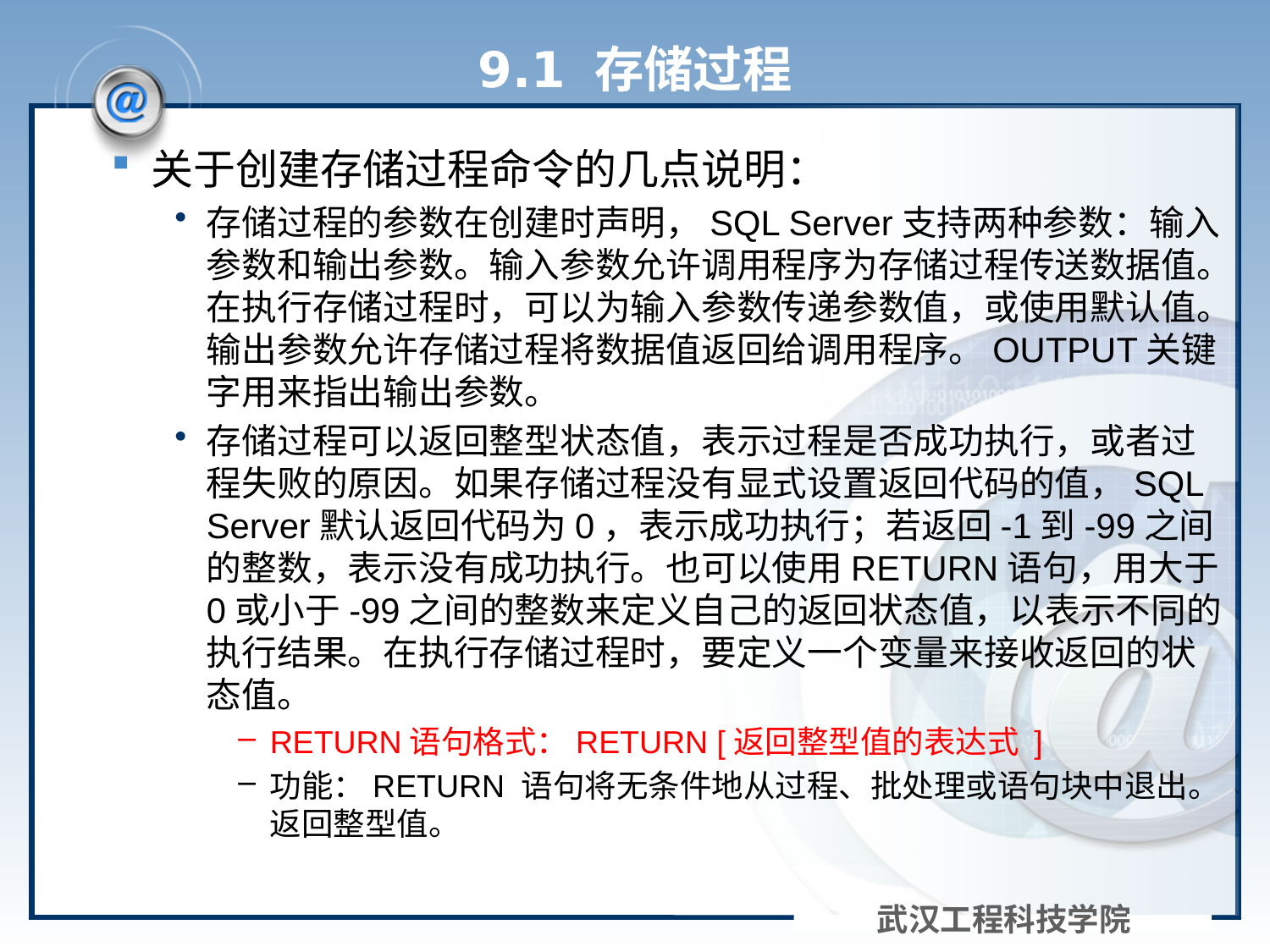

# 9.1 存储过程
关于创建存储过程命令的几点说明：
存储过程的参数在创建时声明，SQL Server支持两种参数：输入参数和输出参数。输入参数允许调用程序为存储过程传送数据值。在执行存储过程时，可以为输入参数传递参数值，或使用默认值。输出参数允许存储过程将数据值返回给调用程序。OUTPUT关键字用来指出输出参数。
存储过程可以返回整型状态值，表示过程是否成功执行，或者过程失败的原因。如果存储过程没有显式设置返回代码的值，SQL Server默认返回代码为0，表示成功执行；若返回-1到-99之间的整数，表示没有成功执行。也可以使用RETURN语句，用大于0或小于-99之间的整数来定义自己的返回状态值，以表示不同的执行结果。在执行存储过程时，要定义一个变量来接收返回的状态值。
RETURN语句格式：RETURN [返回整型值的表达式 ]
功能：RETURN 语句将无条件地从过程、批处理或语句块中退出。返回整型值。
武汉工程科技学院